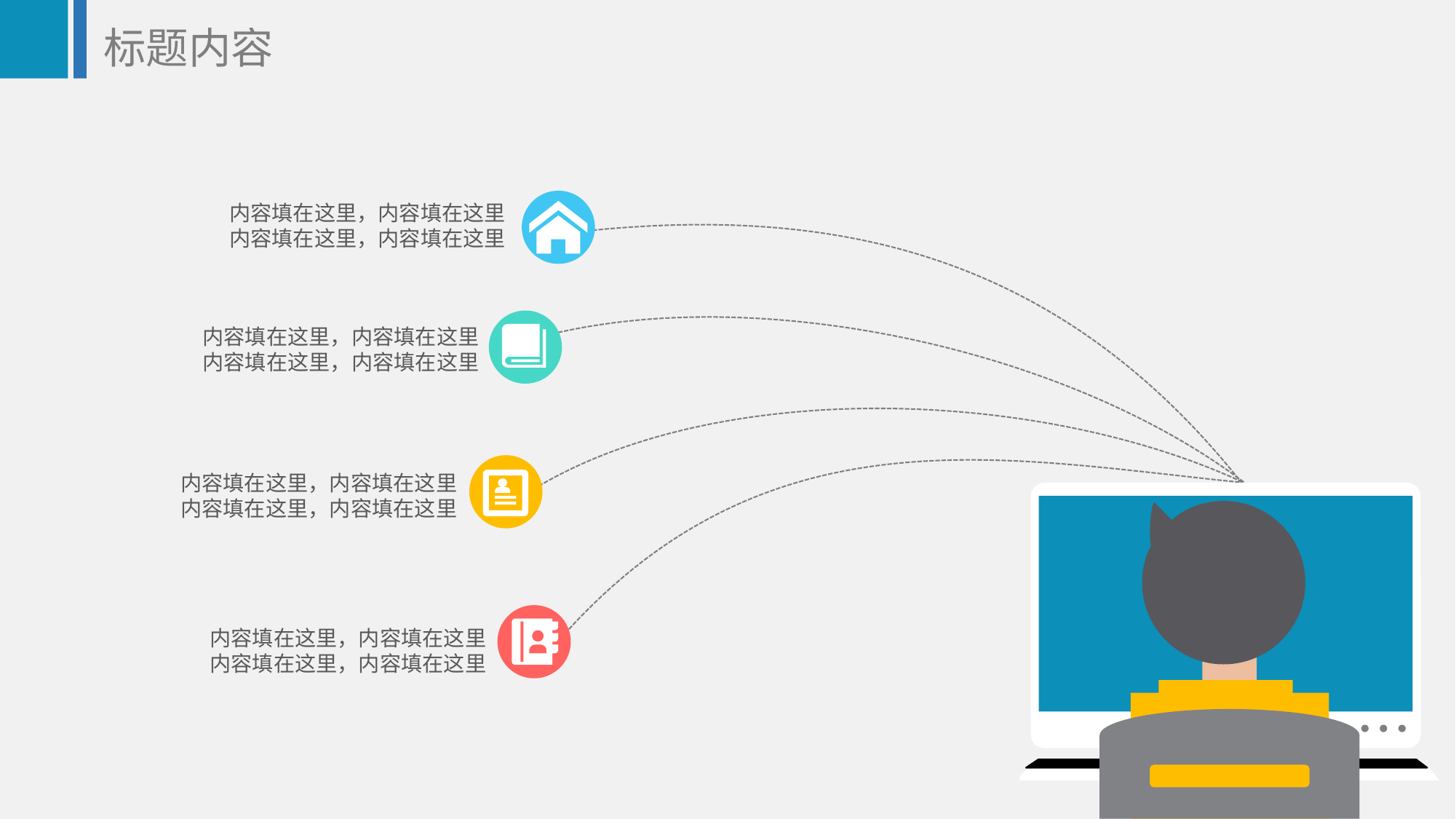

标题内容

内容填在这里，内容填在这里
内容填在这里，内容填在这里

内容填在这里，内容填在这里
内容填在这里，内容填在这里

内容填在这里，内容填在这里
内容填在这里，内容填在这里

内容填在这里，内容填在这里
内容填在这里，内容填在这里